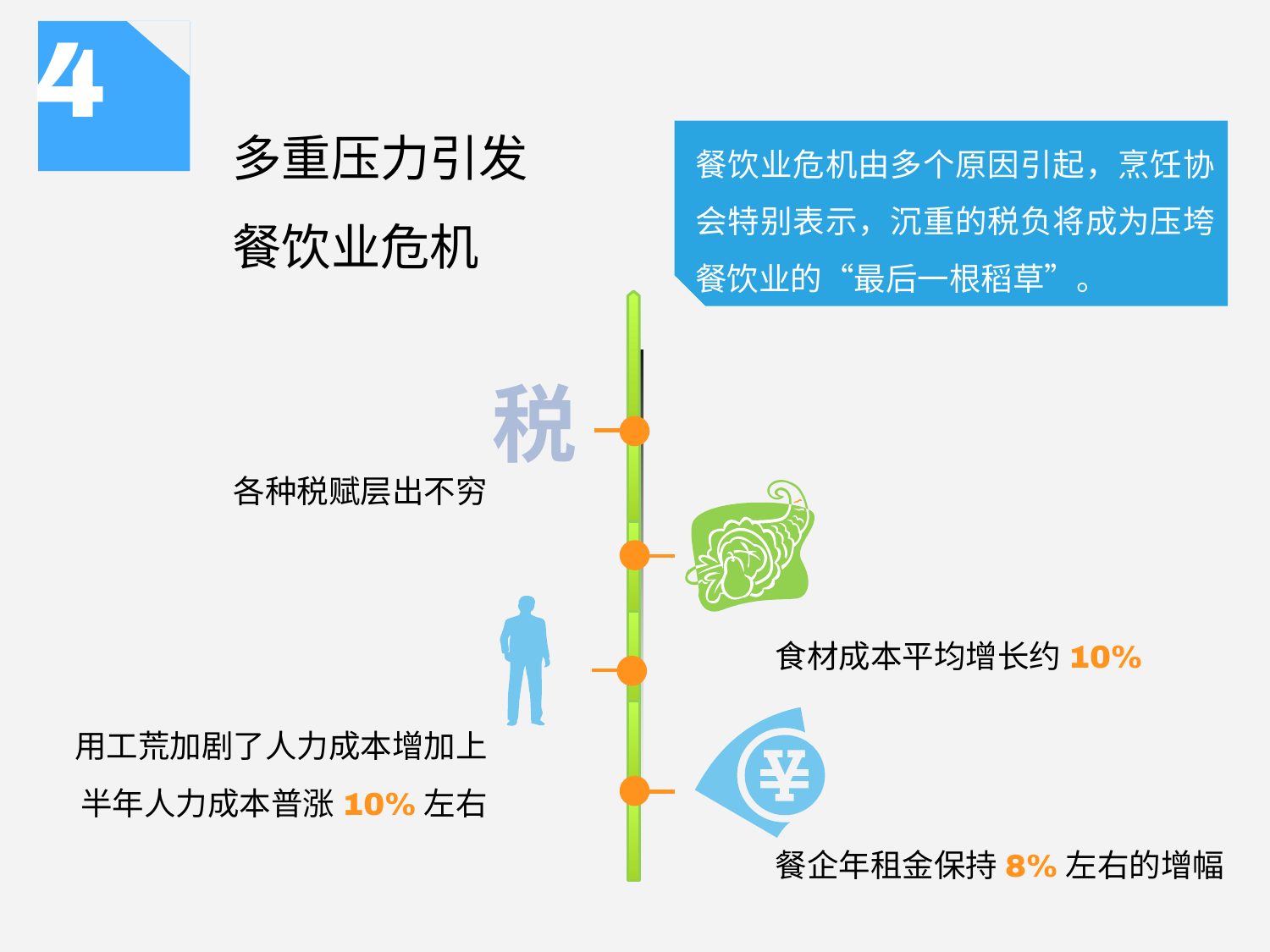

4

多重压力引发
餐饮业危机
餐饮业危机由多个原因引起，烹饪协会特别表示，沉重的税负将成为压垮餐饮业的“最后一根稻草”。

税
各种税赋层出不穷

食材成本平均增长约10%
用工荒加剧了人力成本增加上半年人力成本普涨10%左右

餐企年租金保持8%左右的增幅